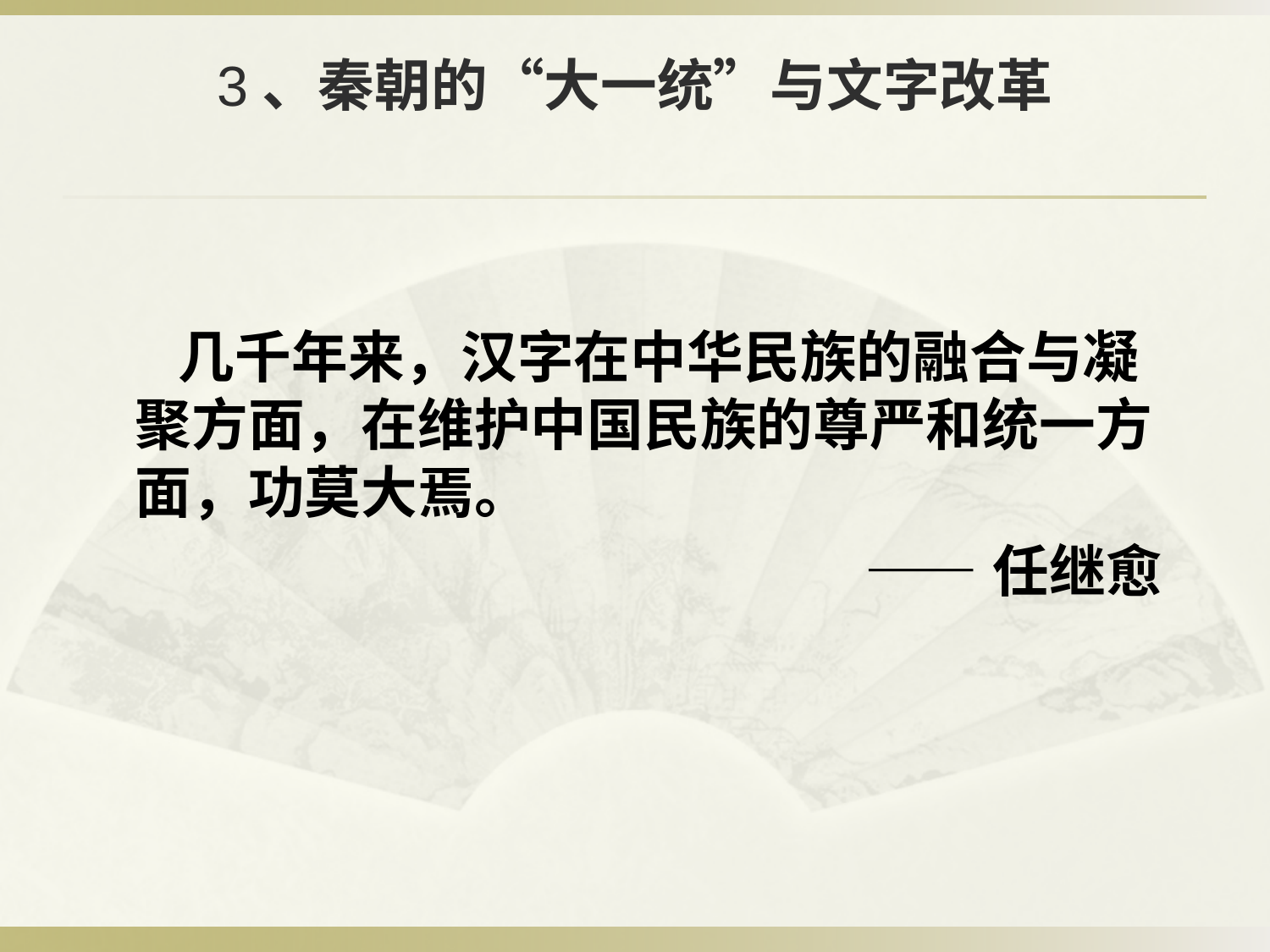

# 3、秦朝的“大一统”与文字改革

      几千年来，汉字在中华民族的融合与凝聚方面，在维护中国民族的尊严和统一方面，功莫大焉。
                 ——任继愈